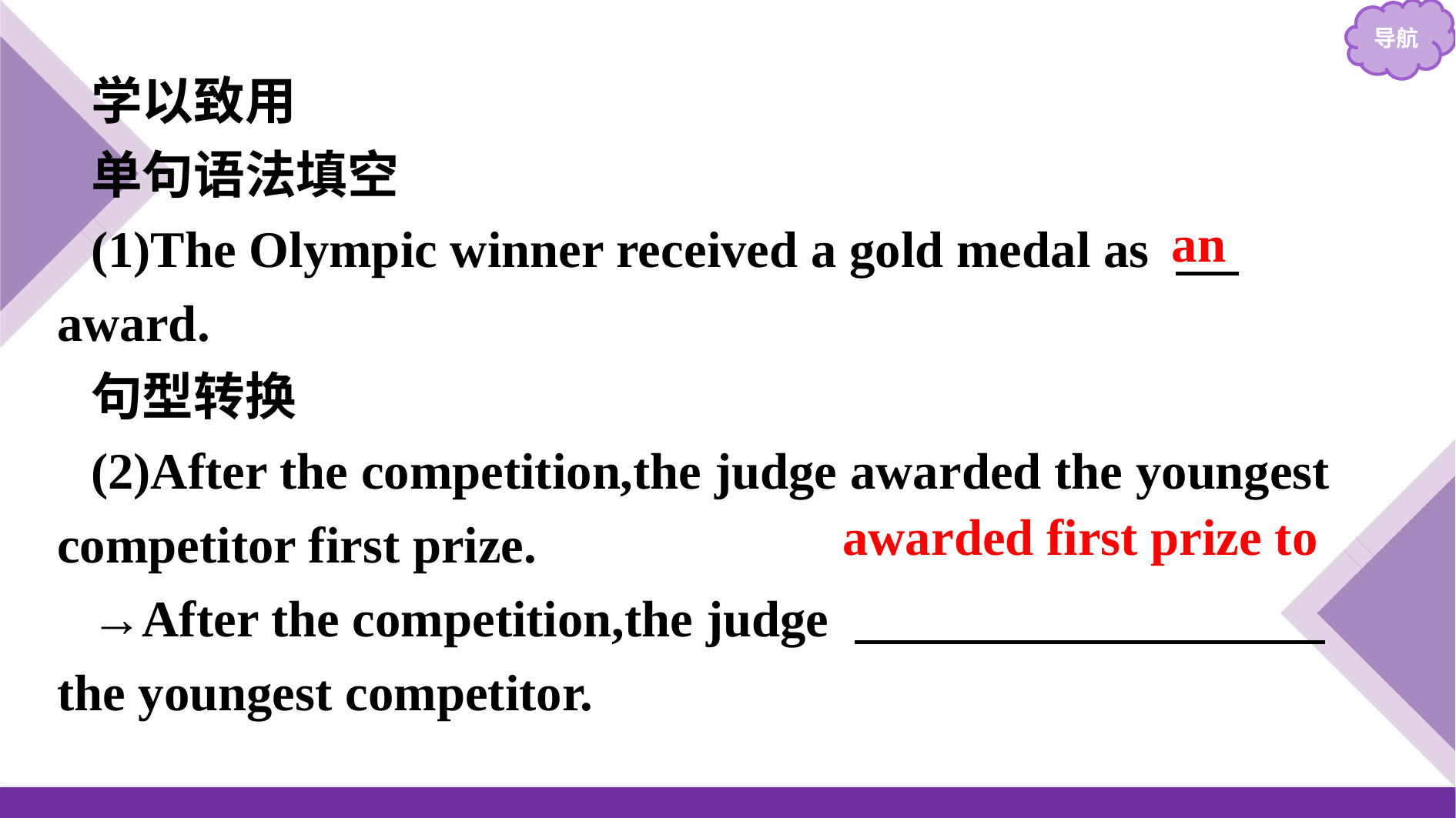

学以致用
单句语法填空
(1)The Olympic winner received a gold medal as 　  award.
句型转换
(2)After the competition,the judge awarded the youngest competitor first prize.
→After the competition,the judge 　　     　　　　　　the youngest competitor.
an
awarded first prize to